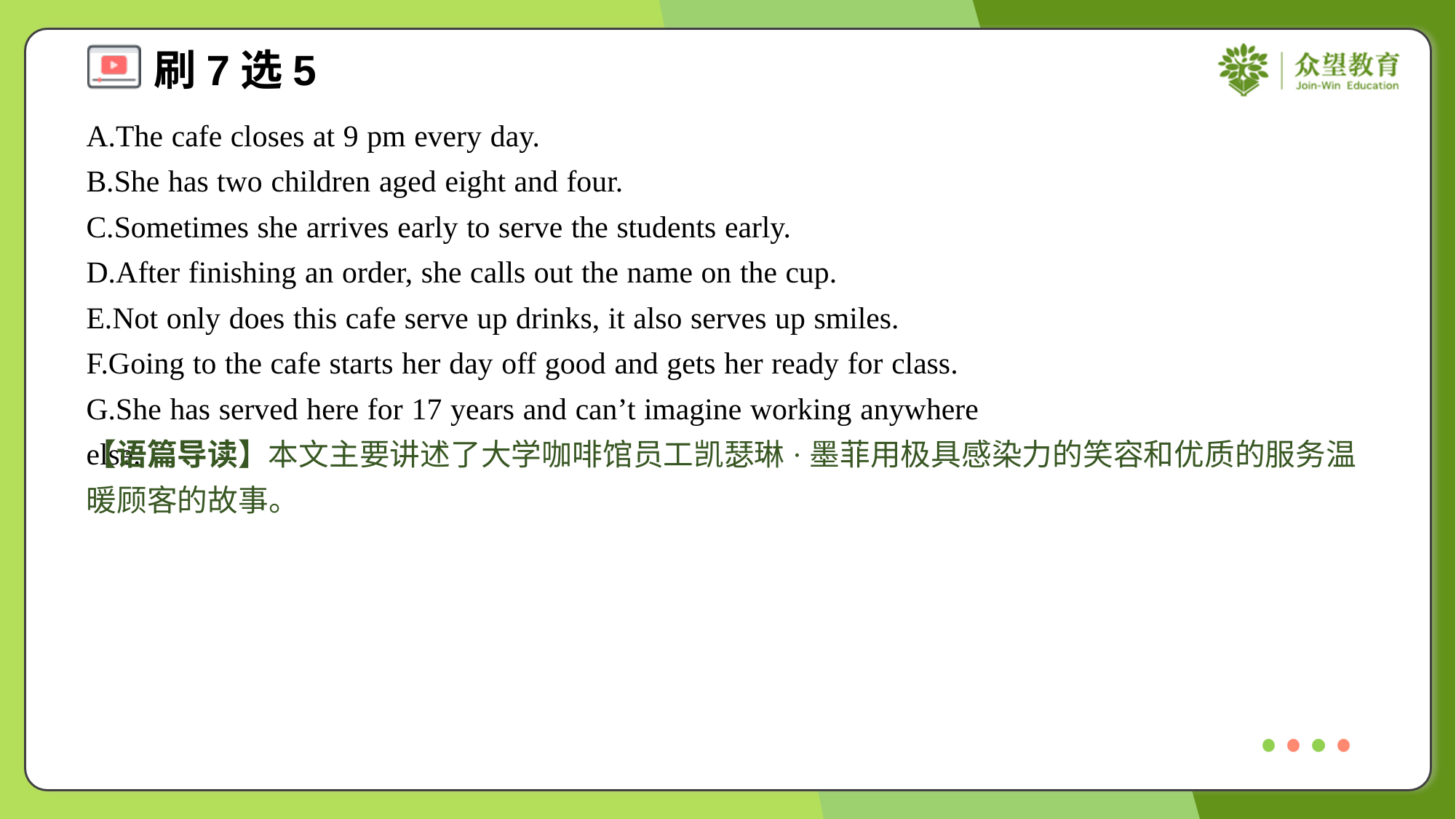

A.The cafe closes at 9 pm every day.
B.She has two children aged eight and four.
C.Sometimes she arrives early to serve the students early.
D.After finishing an order, she calls out the name on the cup.
E.Not only does this cafe serve up drinks, it also serves up smiles.
F.Going to the cafe starts her day off good and gets her ready for class.
G.She has served here for 17 years and can’t imagine working anywhere else.#7
【语篇导读】本文主要讲述了大学咖啡馆员工凯瑟琳·墨菲用极具感染力的笑容和优质的服务温暖顾客的故事。